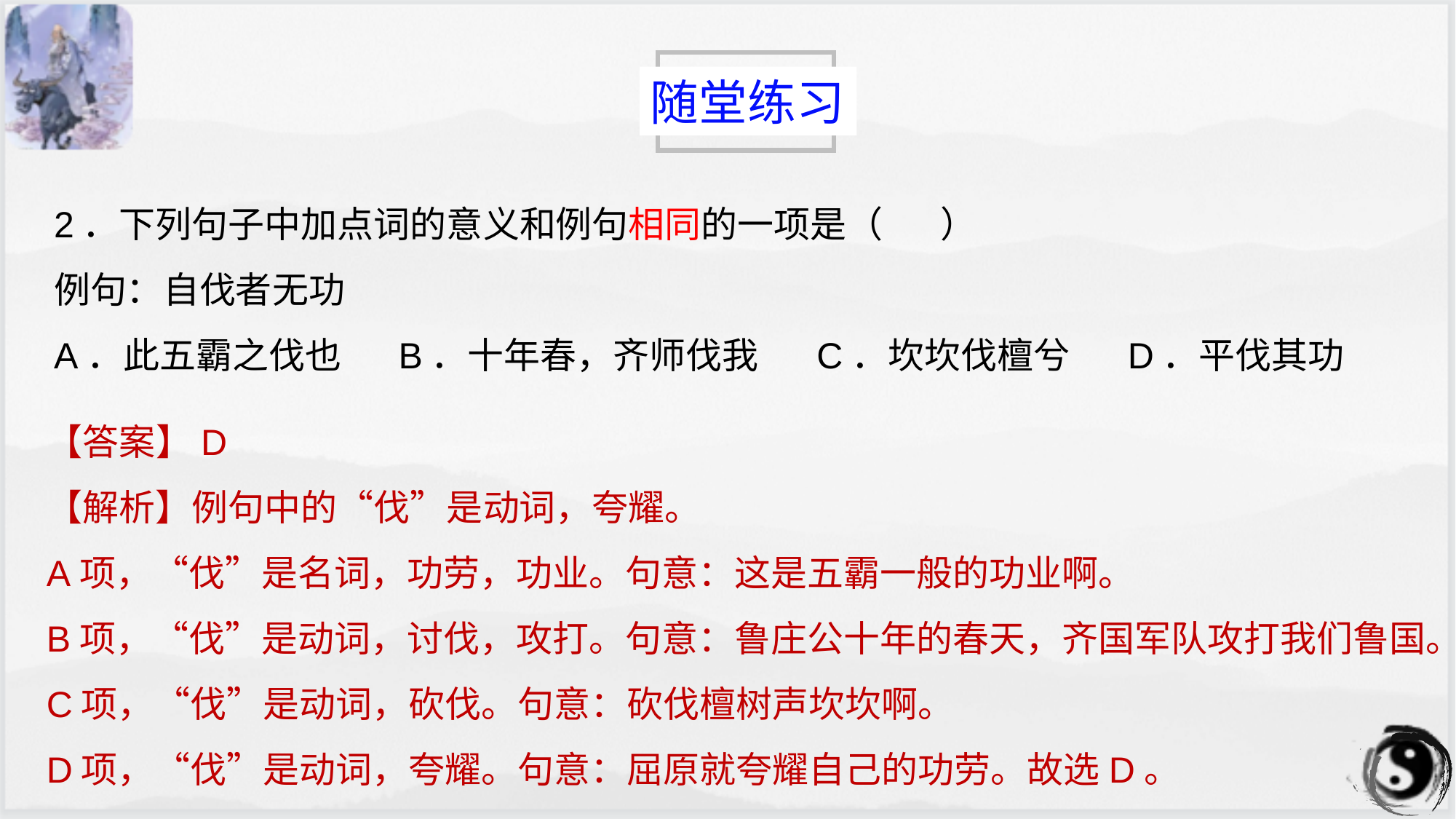

随堂练习
2．下列句子中加点词的意义和例句相同的一项是（       ）
例句：自伐者无功
A．此五霸之伐也	 B．十年春，齐师伐我      C．坎坎伐檀兮      D．平伐其功

【答案】D
【解析】例句中的“伐”是动词，夸耀。
A项，“伐”是名词，功劳，功业。句意：这是五霸一般的功业啊。
B项，“伐”是动词，讨伐，攻打。句意：鲁庄公十年的春天，齐国军队攻打我们鲁国。
C项，“伐”是动词，砍伐。句意：砍伐檀树声坎坎啊。
D项，“伐”是动词，夸耀。句意：屈原就夸耀自己的功劳。故选D。